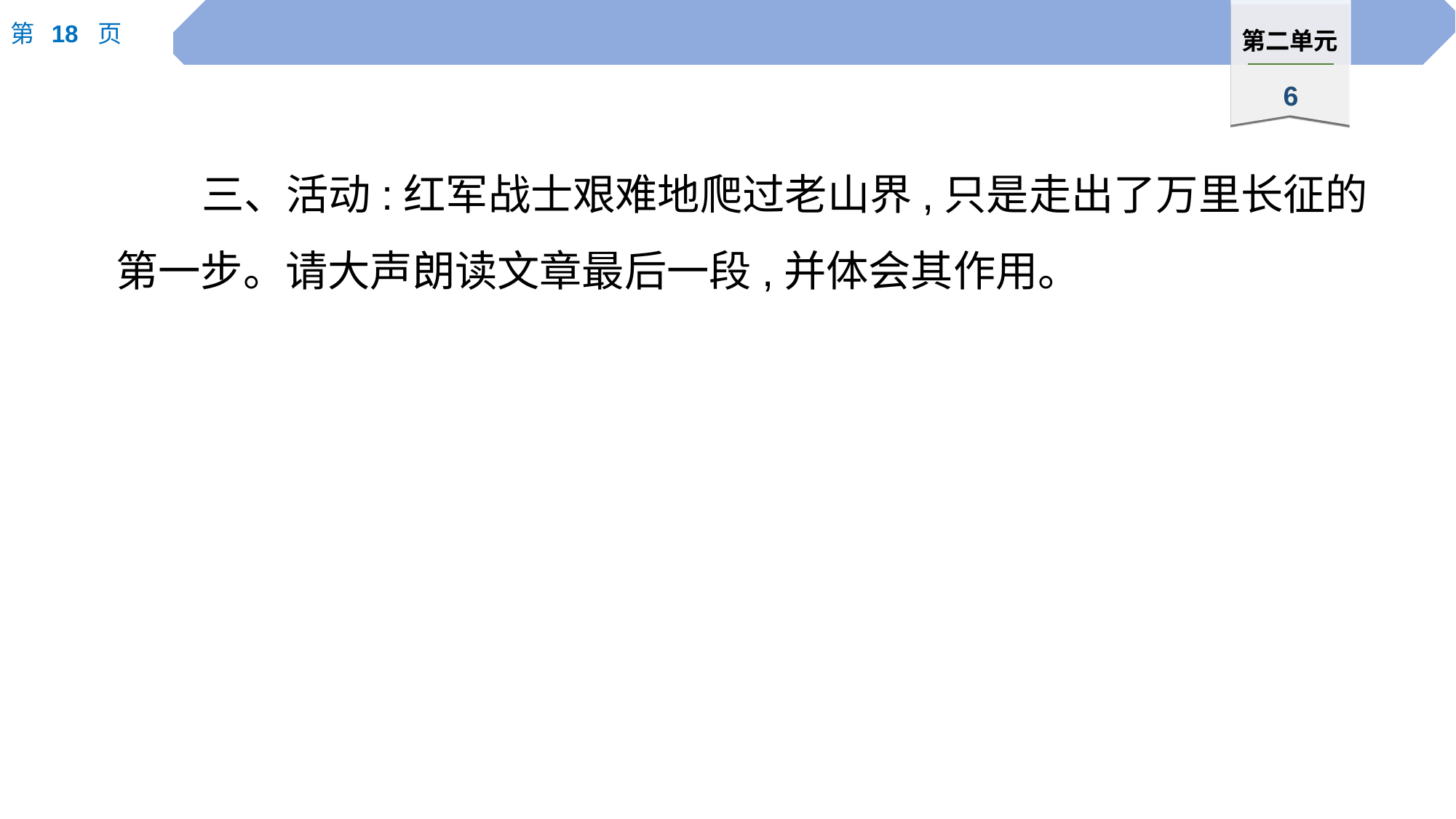

三、活动:红军战士艰难地爬过老山界,只是走出了万里长征的第一步。请大声朗读文章最后一段,并体会其作用。